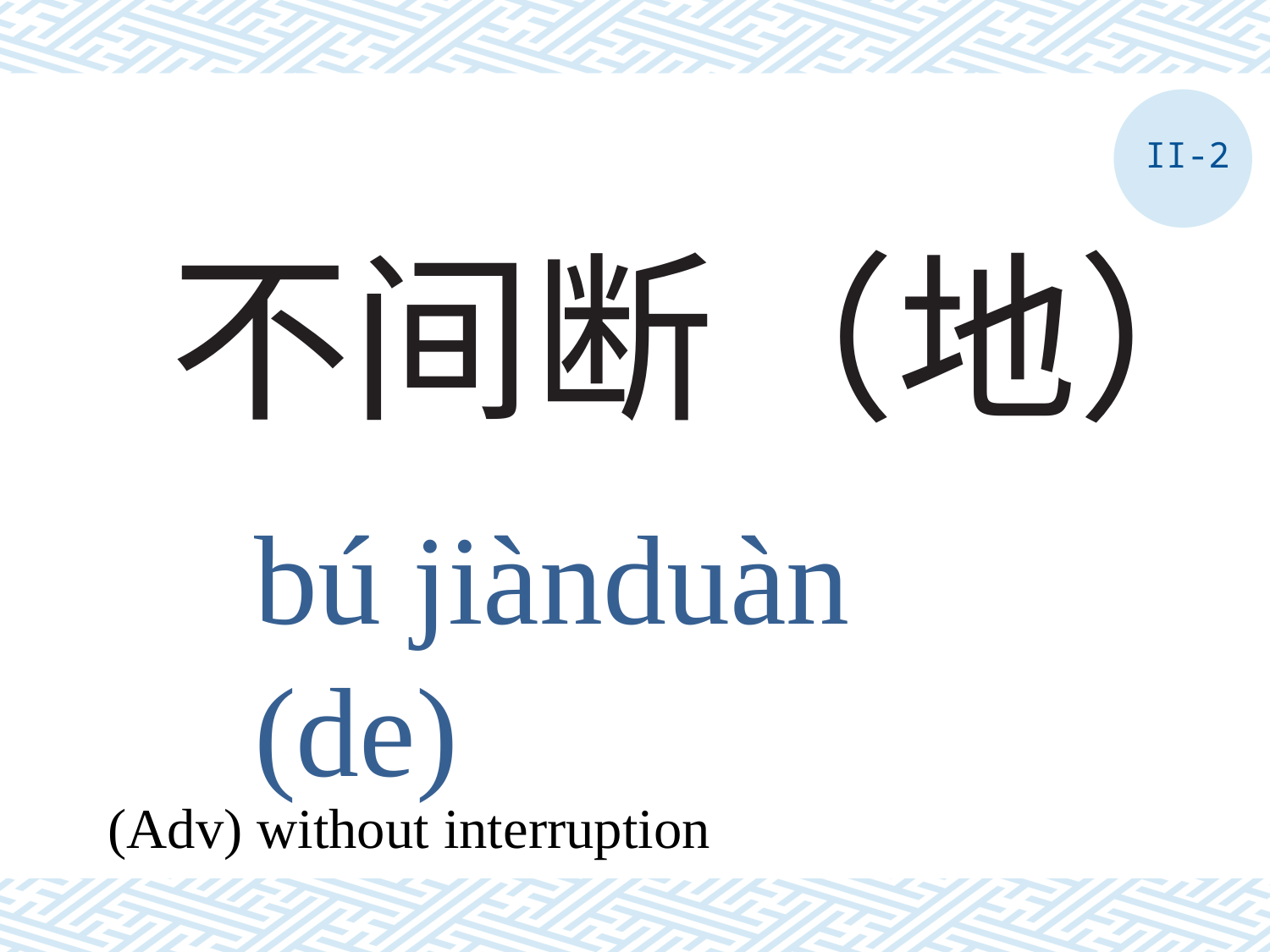

II-2

# 不间断（地）
bú jiànduàn (de)
(Adv) without interruption